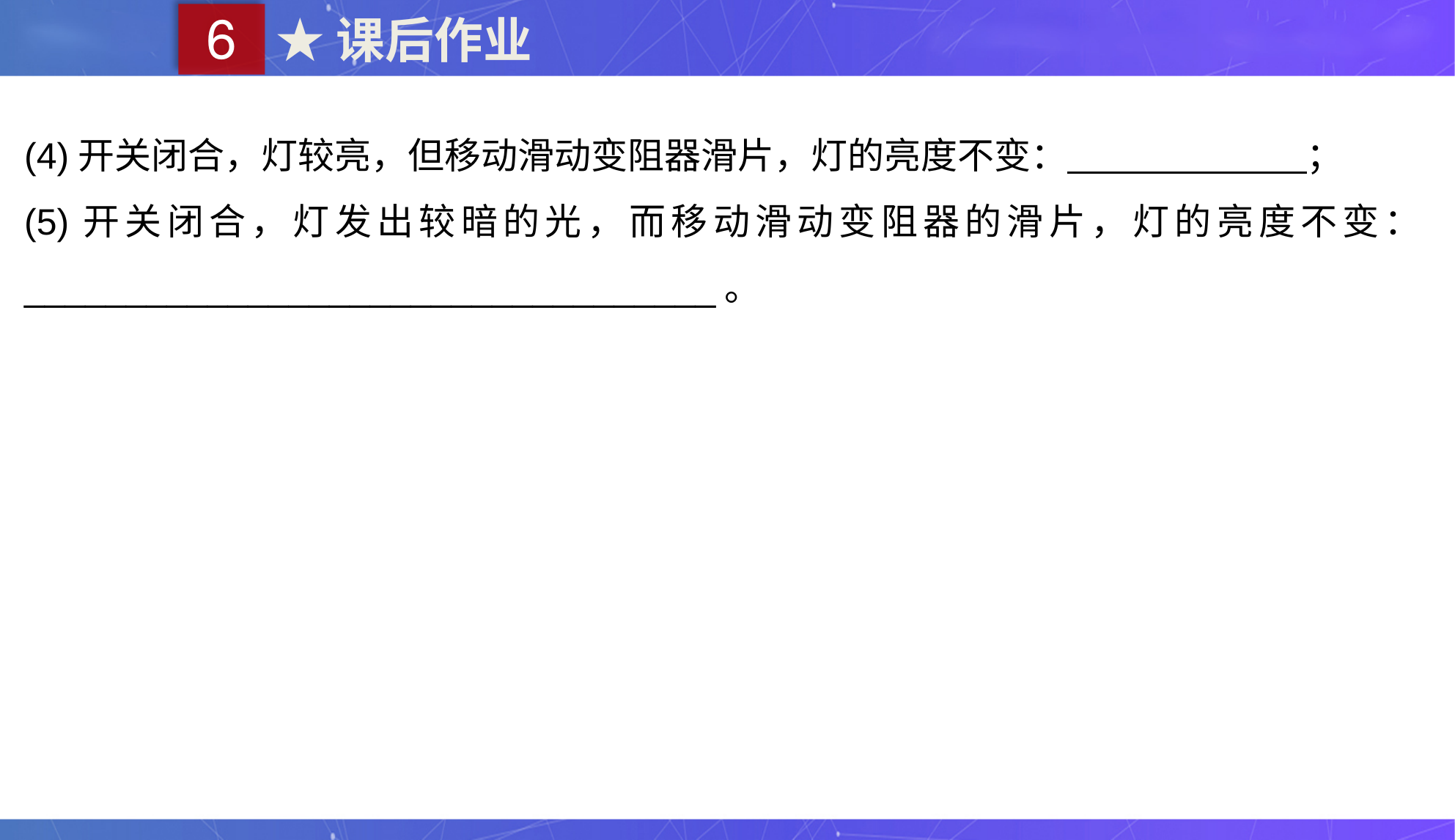

6
★课后作业
(4)开关闭合，灯较亮，但移动滑动变阻器滑片，灯的亮度不变：                             ；
(5)开关闭合，灯发出较暗的光，而移动滑动变阻器的滑片，灯的亮度不变：__________________________________。